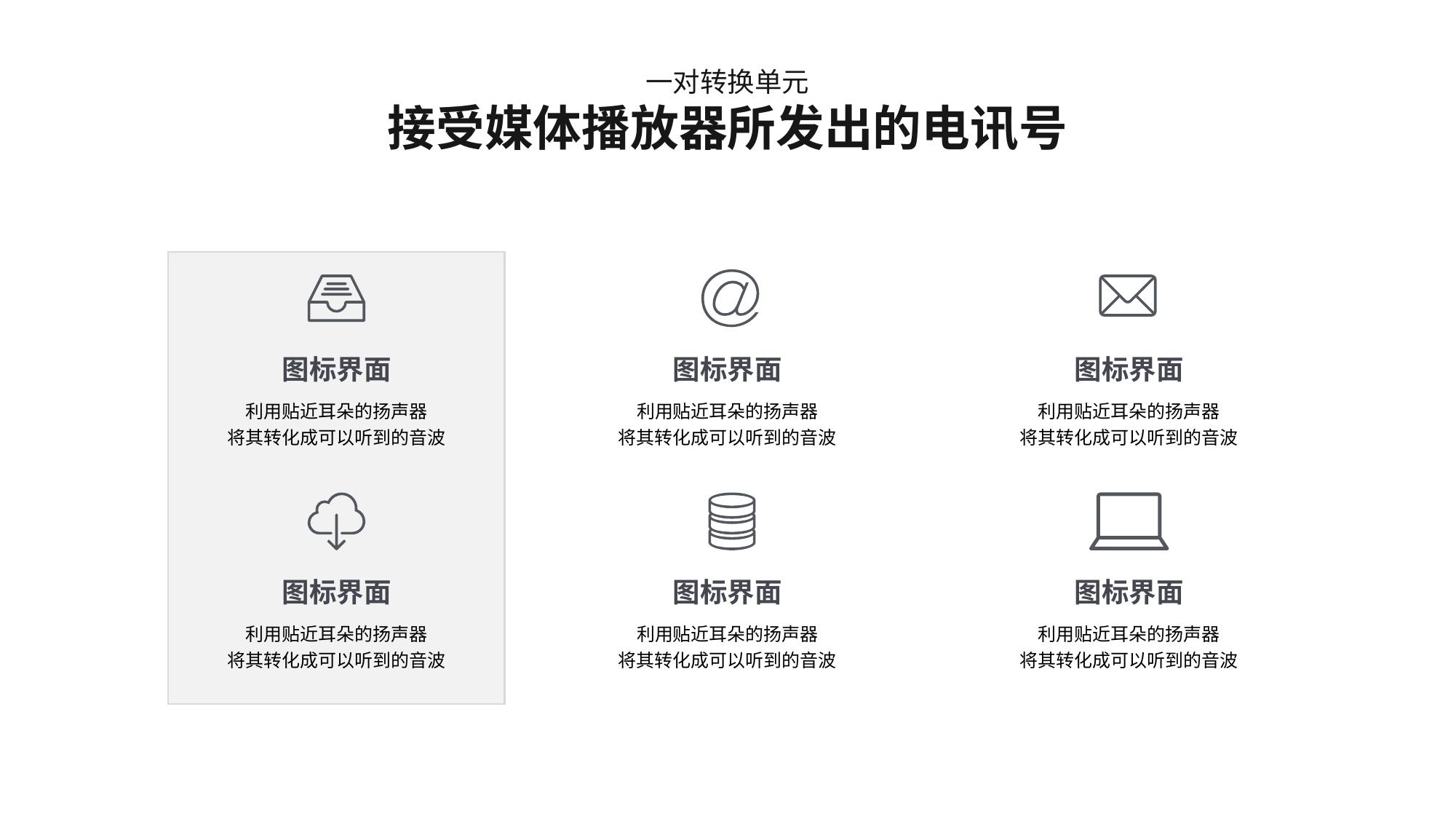

一对转换单元
接受媒体播放器所发出的电讯号

图标界面
利用贴近耳朵的扬声器
将其转化成可以听到的音波

图标界面
利用贴近耳朵的扬声器
将其转化成可以听到的音波

图标界面
利用贴近耳朵的扬声器
将其转化成可以听到的音波

图标界面
利用贴近耳朵的扬声器
将其转化成可以听到的音波

图标界面
利用贴近耳朵的扬声器
将其转化成可以听到的音波

图标界面
利用贴近耳朵的扬声器
将其转化成可以听到的音波